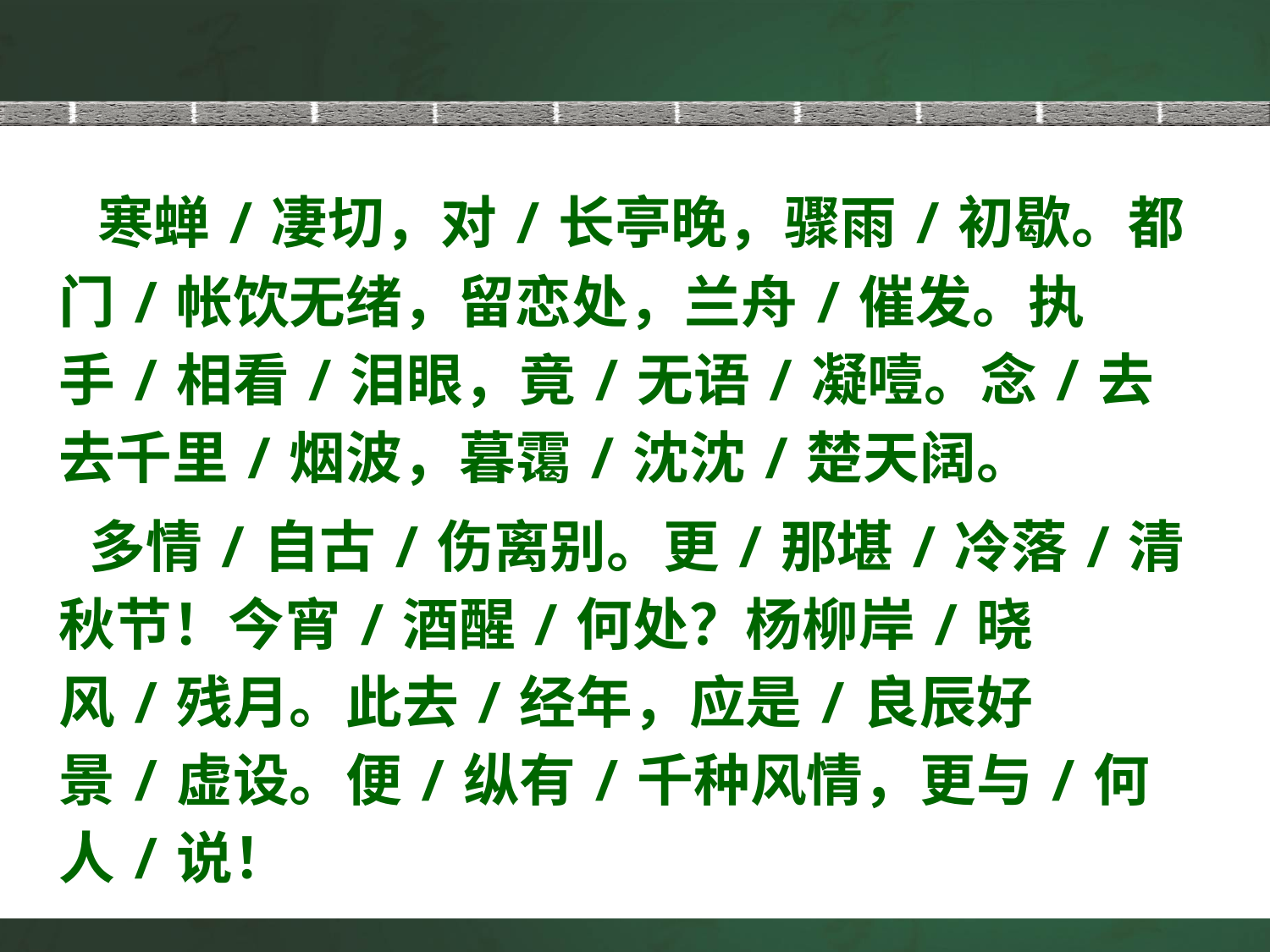

寒蝉/凄切，对/长亭晚，骤雨/初歇。都门/帐饮无绪，留恋处，兰舟/催发。执手/相看/泪眼，竟/无语/凝噎。念/去去千里/烟波，暮霭/沈沈/楚天阔。
     多情/自古/伤离别。更/那堪/冷落/清秋节！今宵/酒醒/何处？杨柳岸/晓风/残月。此去/经年，应是/良辰好景/虚设。便/纵有/千种风情，更与/何人/说！

学校动漫社LOGO